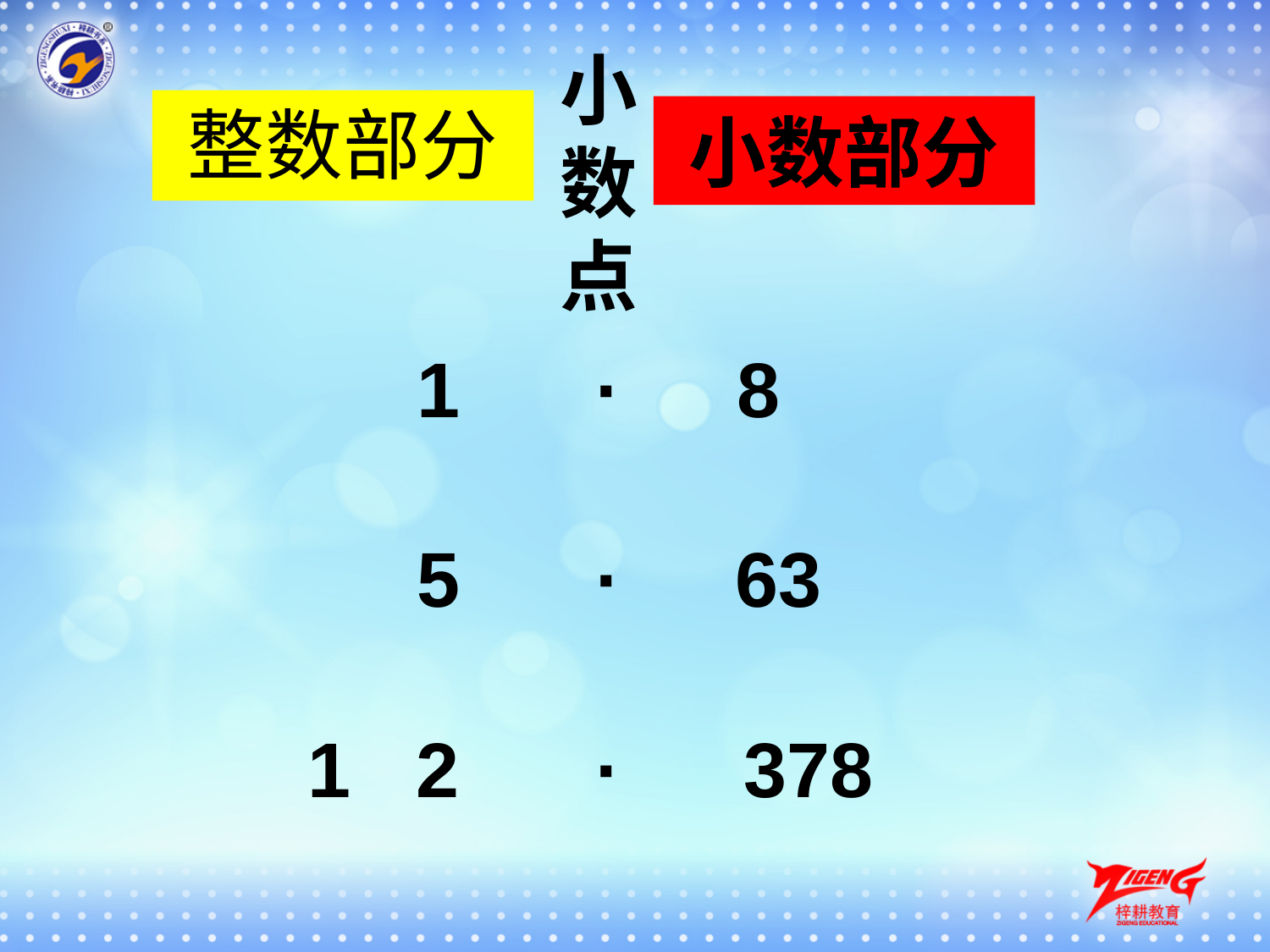

小
数
点
# 整数部分
小数部分
1
·
8
5
·
63
1   2
·
378